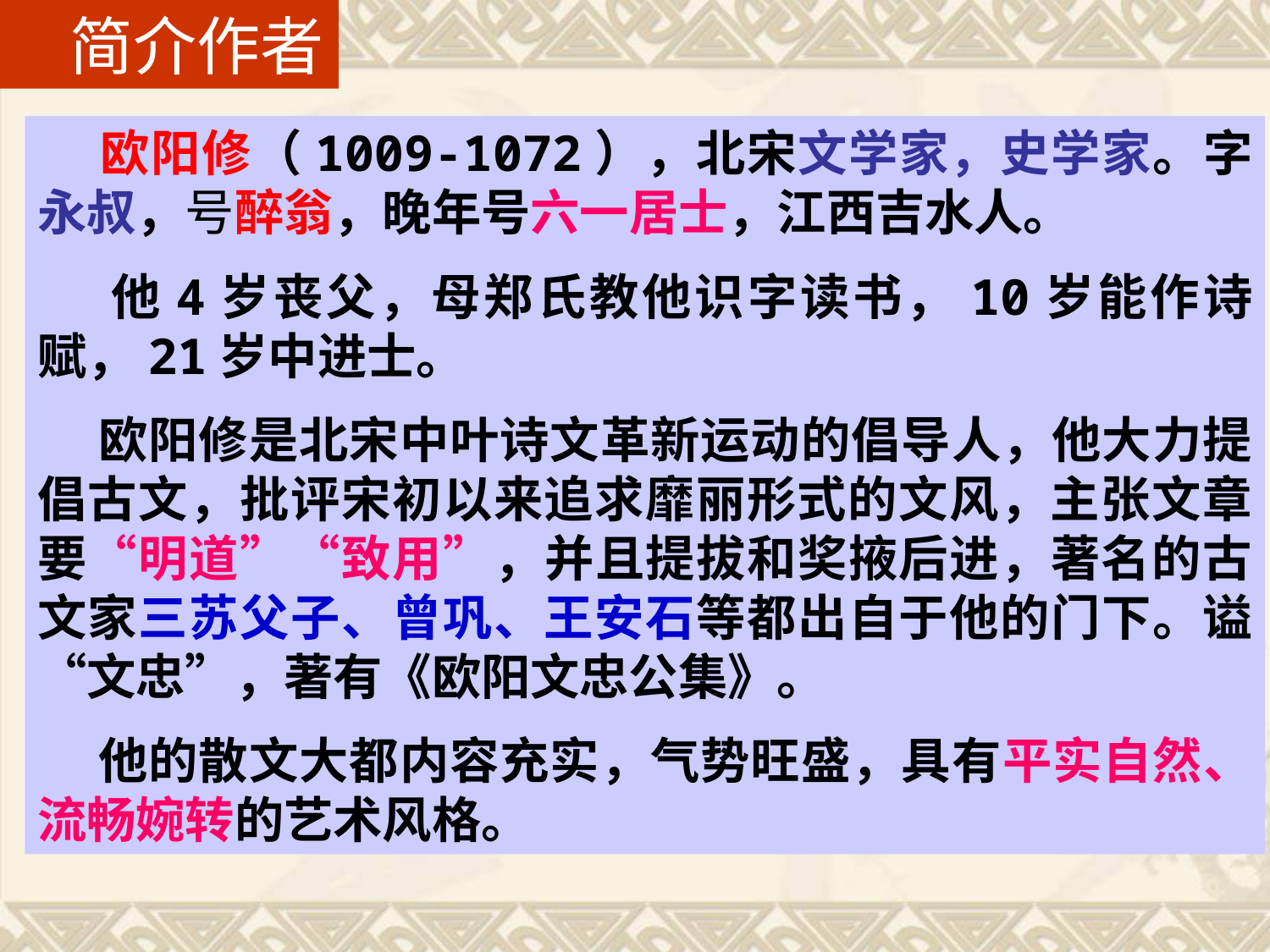

简介作者
    欧阳修（1009-1072），北宋文学家，史学家。字永叔，号醉翁，晚年号六一居士，江西吉水人。
    他4岁丧父，母郑氏教他识字读书，10岁能作诗赋，21岁中进士。
    欧阳修是北宋中叶诗文革新运动的倡导人，他大力提倡古文，批评宋初以来追求靡丽形式的文风，主张文章要“明道”“致用”，并且提拔和奖掖后进，著名的古文家三苏父子、曾巩、王安石等都出自于他的门下。谥“文忠”，著有《欧阳文忠公集》。
    他的散文大都内容充实，气势旺盛，具有平实自然、流畅婉转的艺术风格。